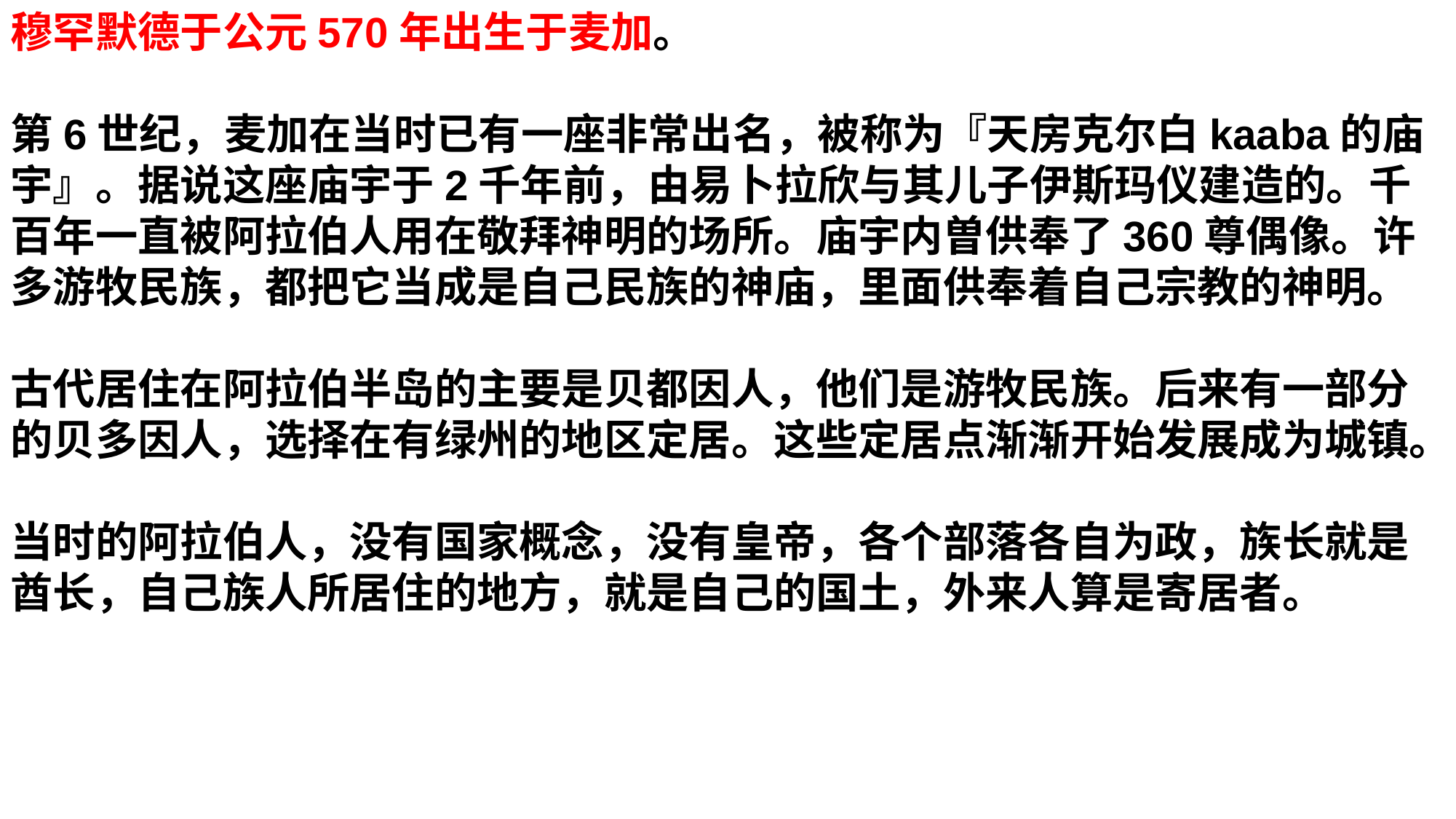

穆罕默德于公元570年出生于麦加。

第6世纪，麦加在当时已有一座非常出名，被称为『天房克尔白kaaba的庙宇』。据说这座庙宇于2千年前，由易卜拉欣与其儿子伊斯玛仪建造的。千百年一直被阿拉伯人用在敬拜神明的场所。庙宇内曽供奉了360尊偶像。许多游牧民族，都把它当成是自己民族的神庙，里面供奉着自己宗教的神明。

古代居住在阿拉伯半岛的主要是贝都因人，他们是游牧民族。后来有一部分的贝多因人，选择在有绿州的地区定居。这些定居点渐渐开始发展成为城镇。

当时的阿拉伯人，没有国家概念，没有皇帝，各个部落各自为政，族长就是酋长，自己族人所居住的地方，就是自己的国土，外来人算是寄居者。